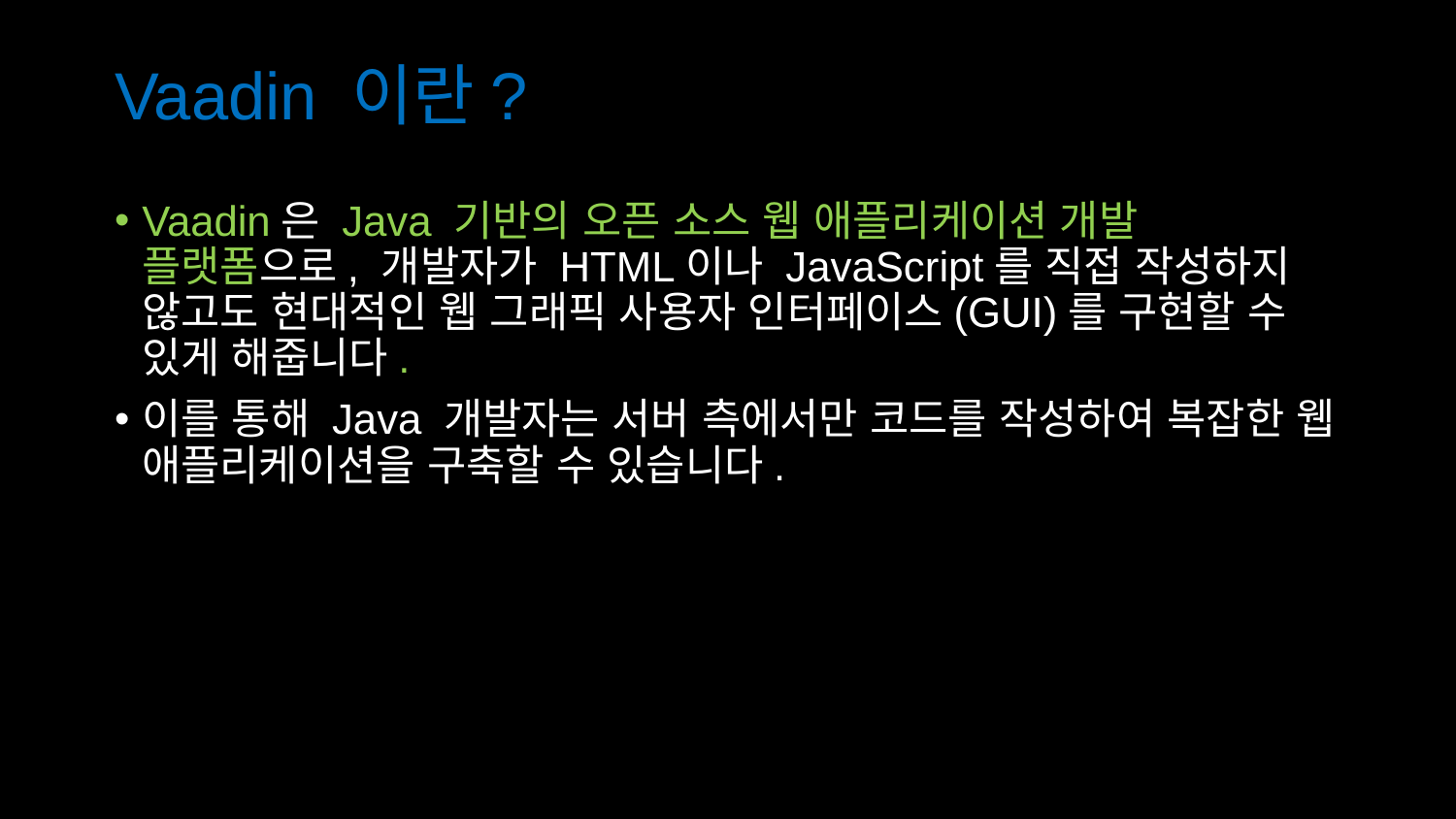

# Vaadin 이란?
Vaadin은 Java 기반의 오픈 소스 웹 애플리케이션 개발 플랫폼으로, 개발자가 HTML이나 JavaScript를 직접 작성하지 않고도 현대적인 웹 그래픽 사용자 인터페이스(GUI)를 구현할 수 있게 해줍니다.
이를 통해 Java 개발자는 서버 측에서만 코드를 작성하여 복잡한 웹 애플리케이션을 구축할 수 있습니다.